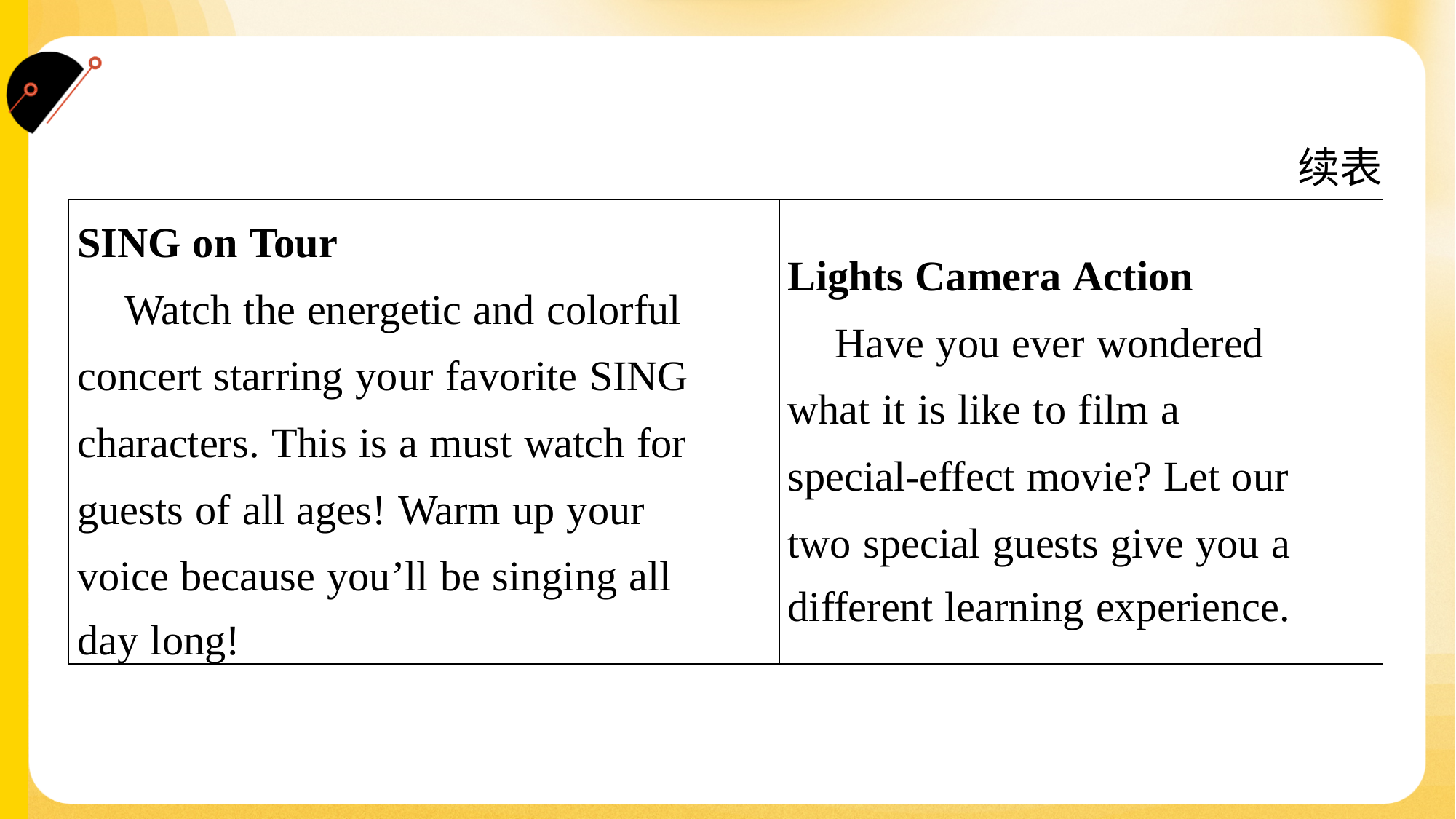

续表
| SING on Tour Watch the energetic and colorful concert starring your favorite SING characters. This is a must watch for guests of all ages! Warm up your voice because you’ll be singing all day long! | Lights Camera Action Have you ever wondered what it is like to film a special-effect movie? Let our two special guests give you a different learning experience. |
| --- | --- |